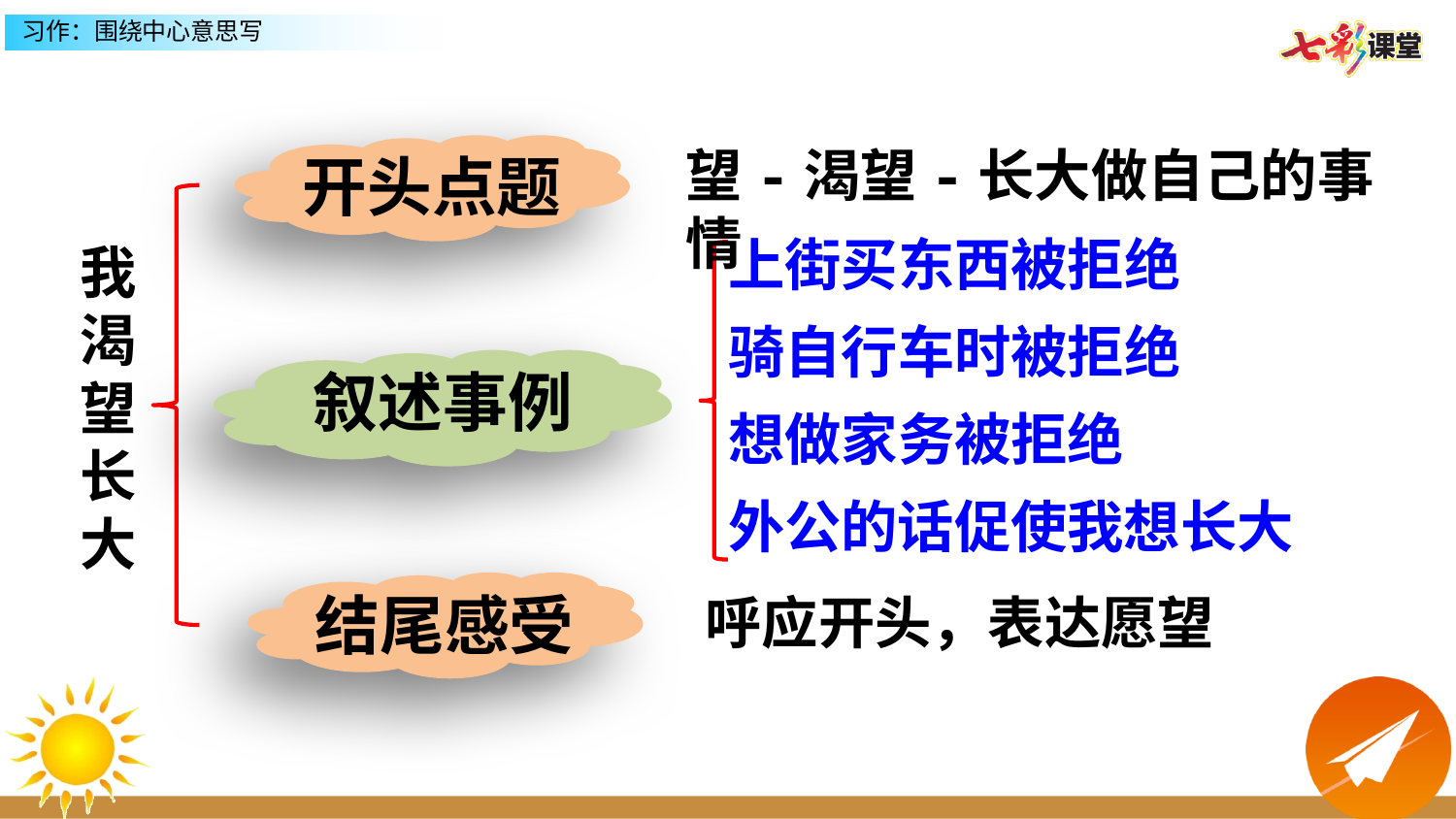

望-渴望-长大做自己的事情

开头点题

上街买东西被拒绝
我渴望长大

骑自行车时被拒绝

叙述事例
想做家务被拒绝
外公的话促使我想长大

结尾感受
呼应开头，表达愿望